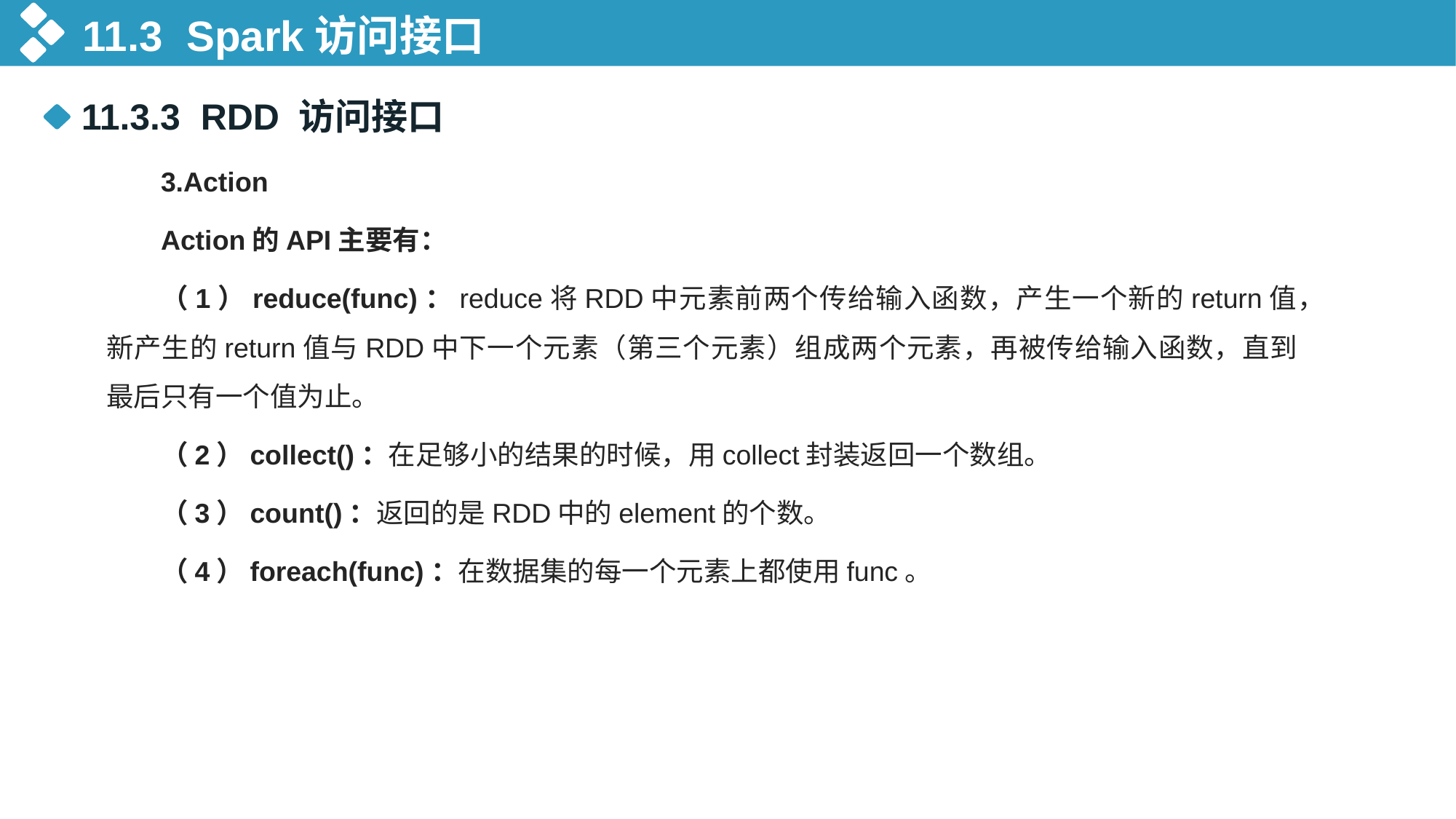

11.3  Spark访问接口
11.3.3  RDD 访问接口

3.Action
Action的API主要有：
（1）reduce(func)：reduce将RDD中元素前两个传给输入函数，产生一个新的return值，新产生的return值与RDD中下一个元素（第三个元素）组成两个元素，再被传给输入函数，直到最后只有一个值为止。
（2）collect()：在足够小的结果的时候，用collect封装返回一个数组。
（3）count()：返回的是RDD中的element的个数。
（4）foreach(func)：在数据集的每一个元素上都使用func。